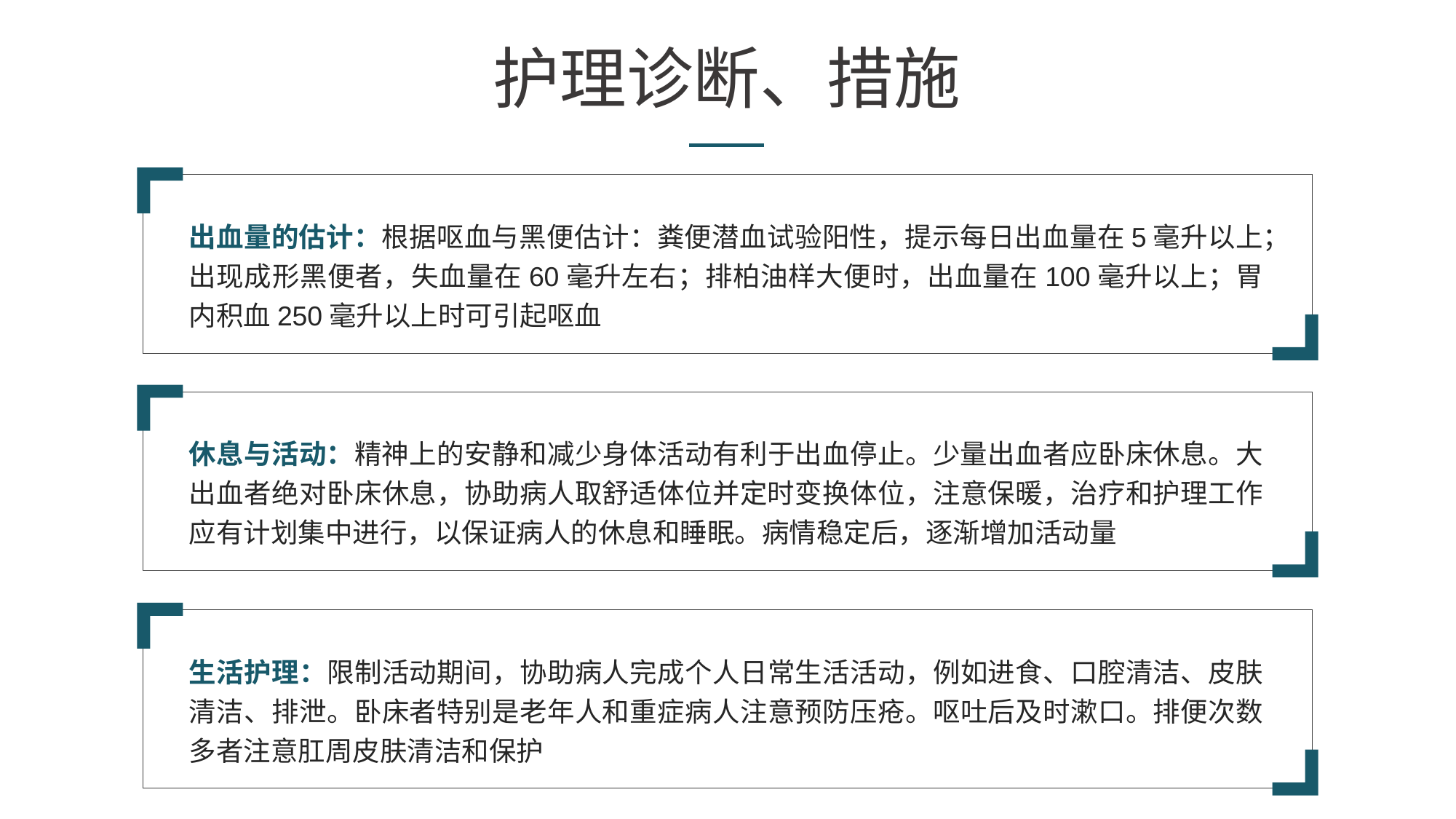

出血量的估计：根据呕血与黑便估计：粪便潜血试验阳性，提示每日出血量在5毫升以上；出现成形黑便者，失血量在60毫升左右；排柏油样大便时，出血量在100毫升以上；胃内积血250毫升以上时可引起呕血

休息与活动：精神上的安静和减少身体活动有利于出血停止。少量出血者应卧床休息。大出血者绝对卧床休息，协助病人取舒适体位并定时变换体位，注意保暖，治疗和护理工作应有计划集中进行，以保证病人的休息和睡眠。病情稳定后，逐渐增加活动量

生活护理：限制活动期间，协助病人完成个人日常生活活动，例如进食、口腔清洁、皮肤清洁、排泄。卧床者特别是老年人和重症病人注意预防压疮。呕吐后及时漱口。排便次数多者注意肛周皮肤清洁和保护